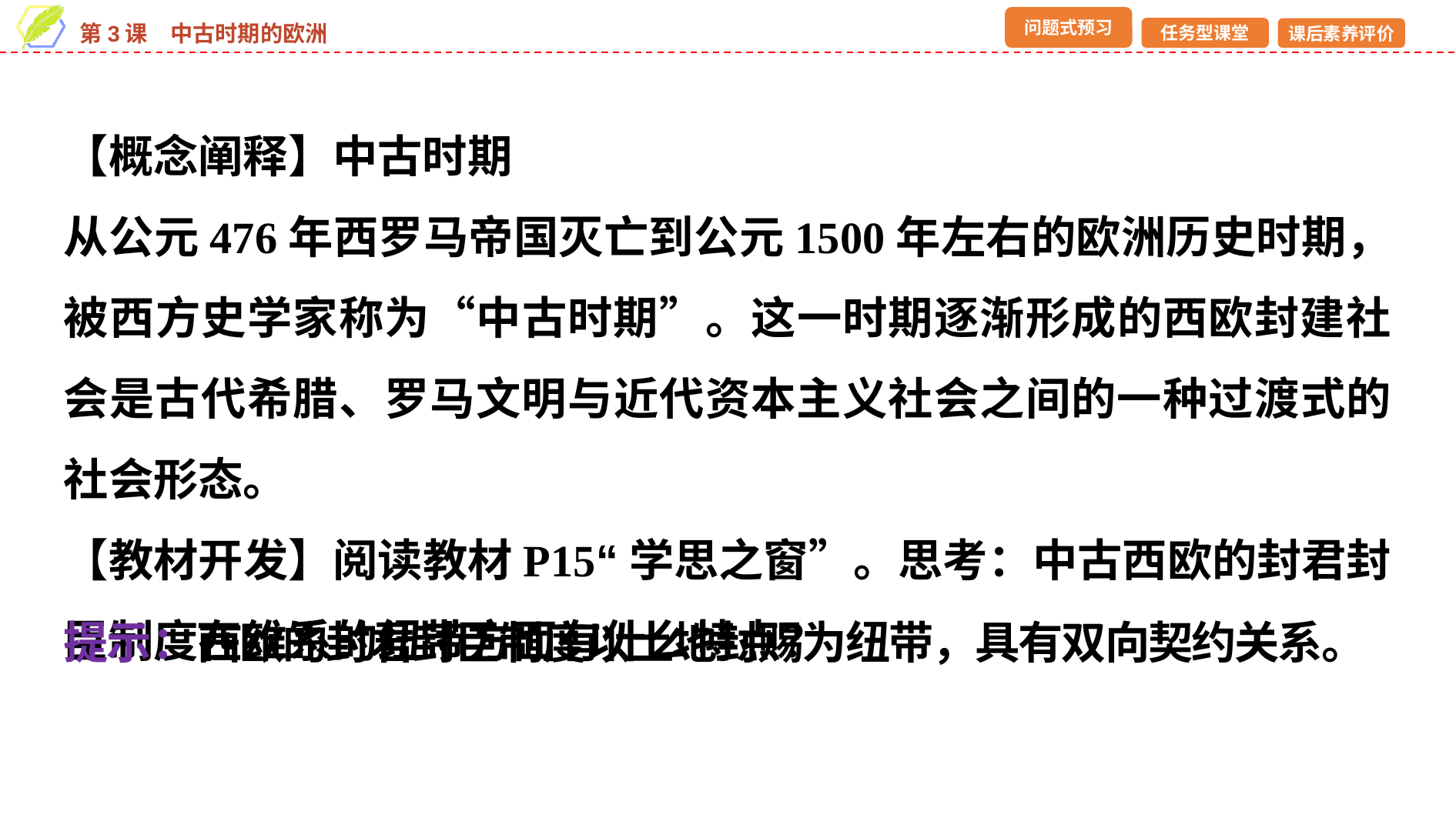

【概念阐释】中古时期
从公元476年西罗马帝国灭亡到公元1500年左右的欧洲历史时期，被西方史学家称为“中古时期”。这一时期逐渐形成的西欧封建社会是古代希腊、罗马文明与近代资本主义社会之间的一种过渡式的社会形态。
【教材开发】阅读教材P15“学思之窗”。思考：中古西欧的封君封臣制度在维系的纽带方面有什么特点？
提示：西欧的封君封臣制度以土地封赐为纽带，具有双向契约关系。